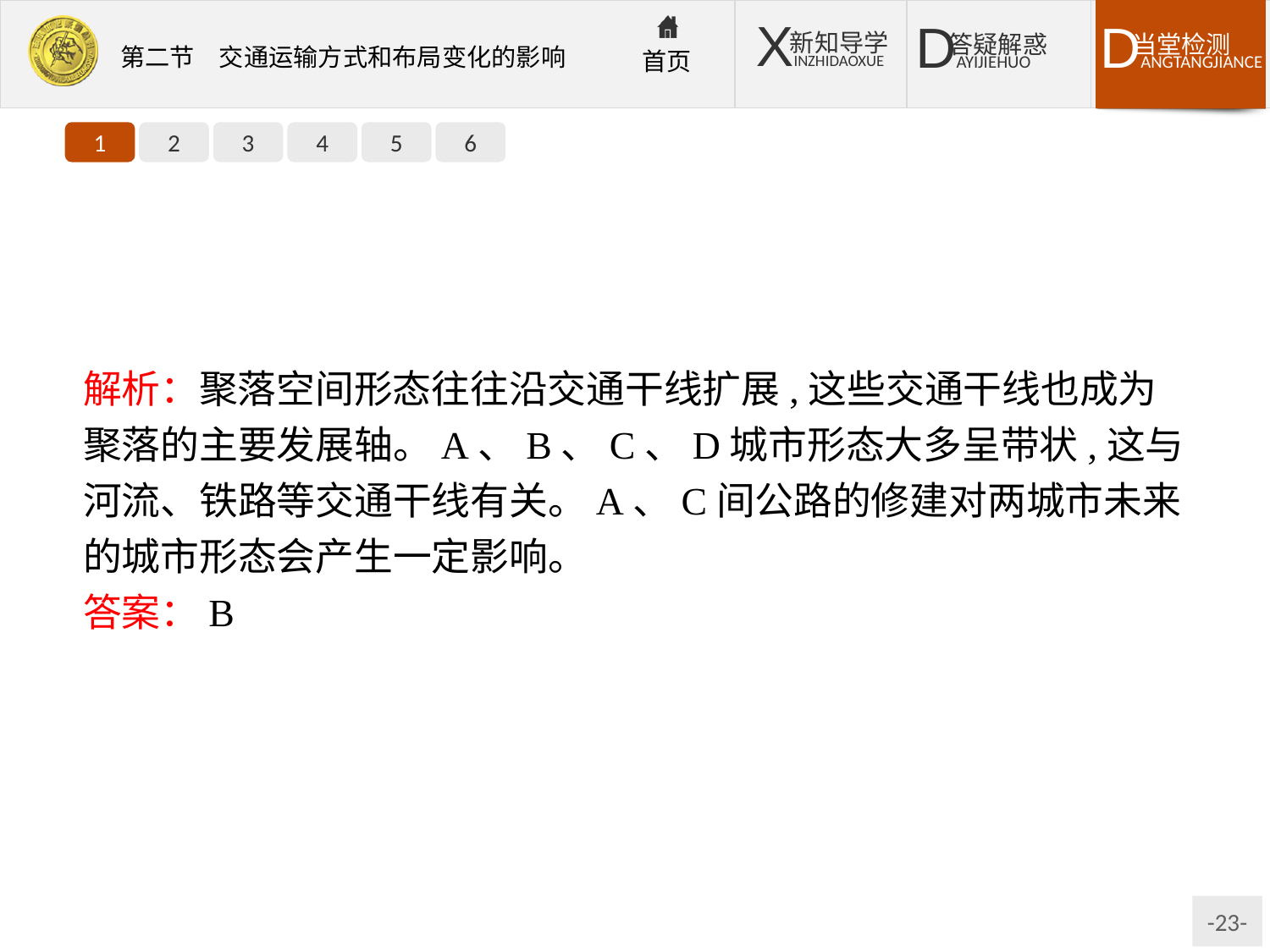

1
2
3
4
5
6
解析：聚落空间形态往往沿交通干线扩展,这些交通干线也成为聚落的主要发展轴。A、B、C、D城市形态大多呈带状,这与河流、铁路等交通干线有关。A、C间公路的修建对两城市未来的城市形态会产生一定影响。
答案：B